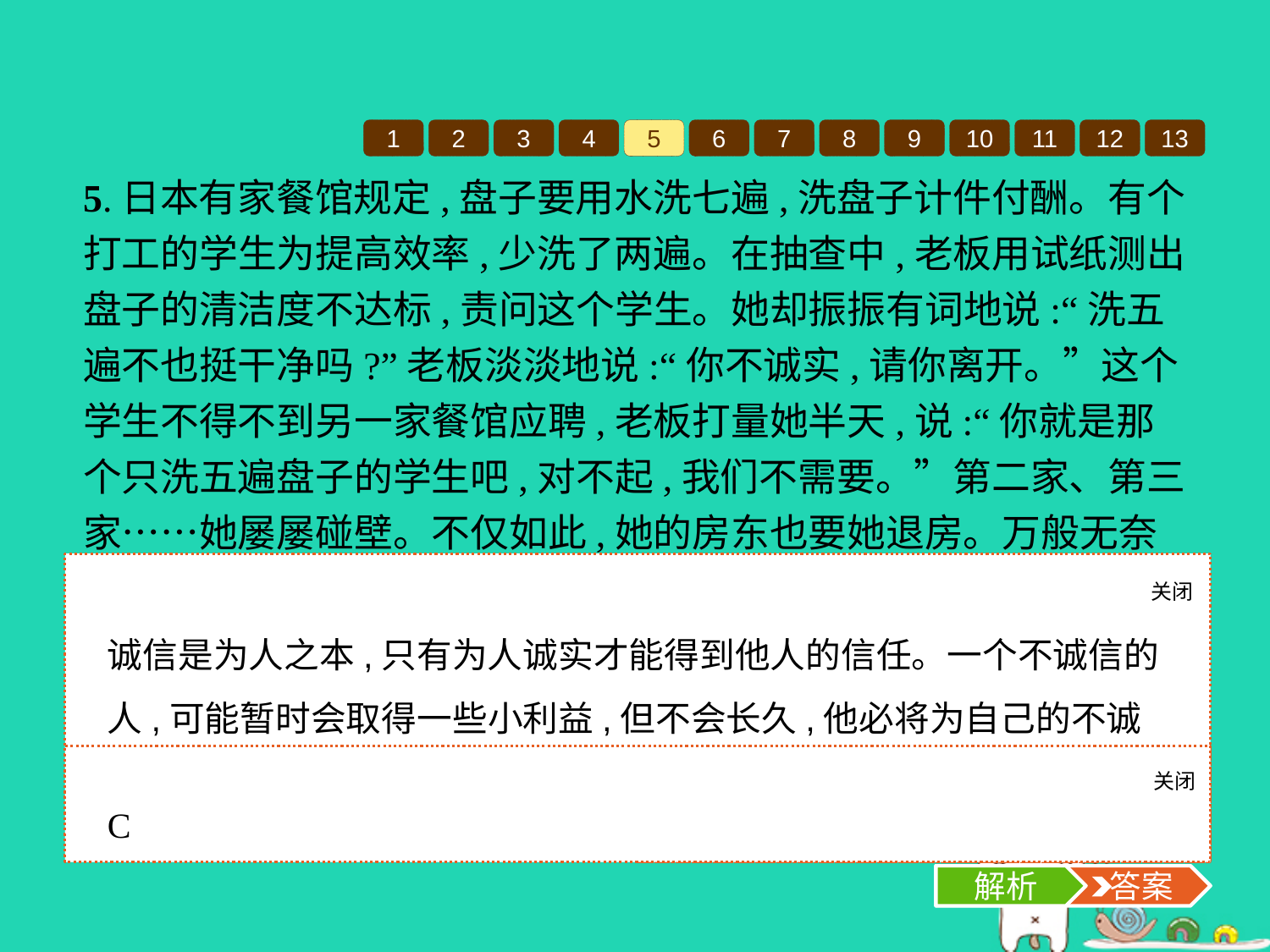

1
2
3
4
5
6
7
8
9
10
11
12
13
5.日本有家餐馆规定,盘子要用水洗七遍,洗盘子计件付酬。有个打工的学生为提高效率,少洗了两遍。在抽查中,老板用试纸测出盘子的清洁度不达标,责问这个学生。她却振振有词地说:“洗五遍不也挺干净吗?”老板淡淡地说:“你不诚实,请你离开。”这个学生不得不到另一家餐馆应聘,老板打量她半天,说:“你就是那个只洗五遍盘子的学生吧,对不起,我们不需要。”第二家、第三家……她屡屡碰壁。不仅如此,她的房东也要她退房。万般无奈之下,她只得搬离了这个城市。这个学生的经历说明了(　　)
①诚信是一个人安身立命之本　②为人诚实能得到他人的信任　③不诚信必然要付出昂贵的代价
④不轻易许诺是守信的重要保证
A.①③④	B.②③④	C.①②③	D.①②④

关闭
解析

诚信是为人之本,只有为人诚实才能得到他人的信任。一个不诚信的人,可能暂时会取得一些小利益,但不会长久,他必将为自己的不诚实付出代价。

关闭
解析
  答案

C
解析
  答案